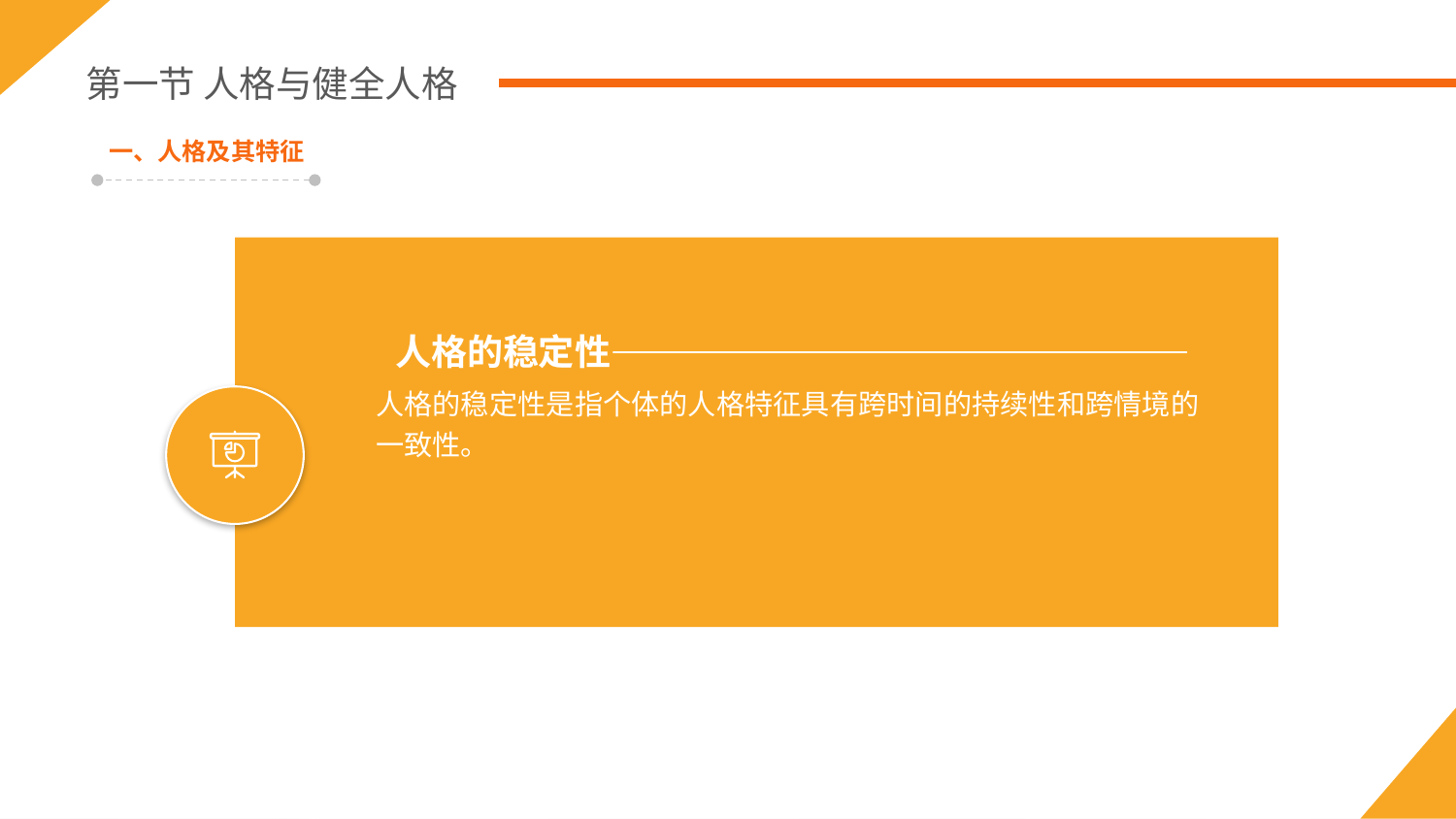

第一节 人格与健全人格
一、人格及其特征

人格的稳定性
人格的稳定性是指个体的人格特征具有跨时间的持续性和跨情境的一致性。